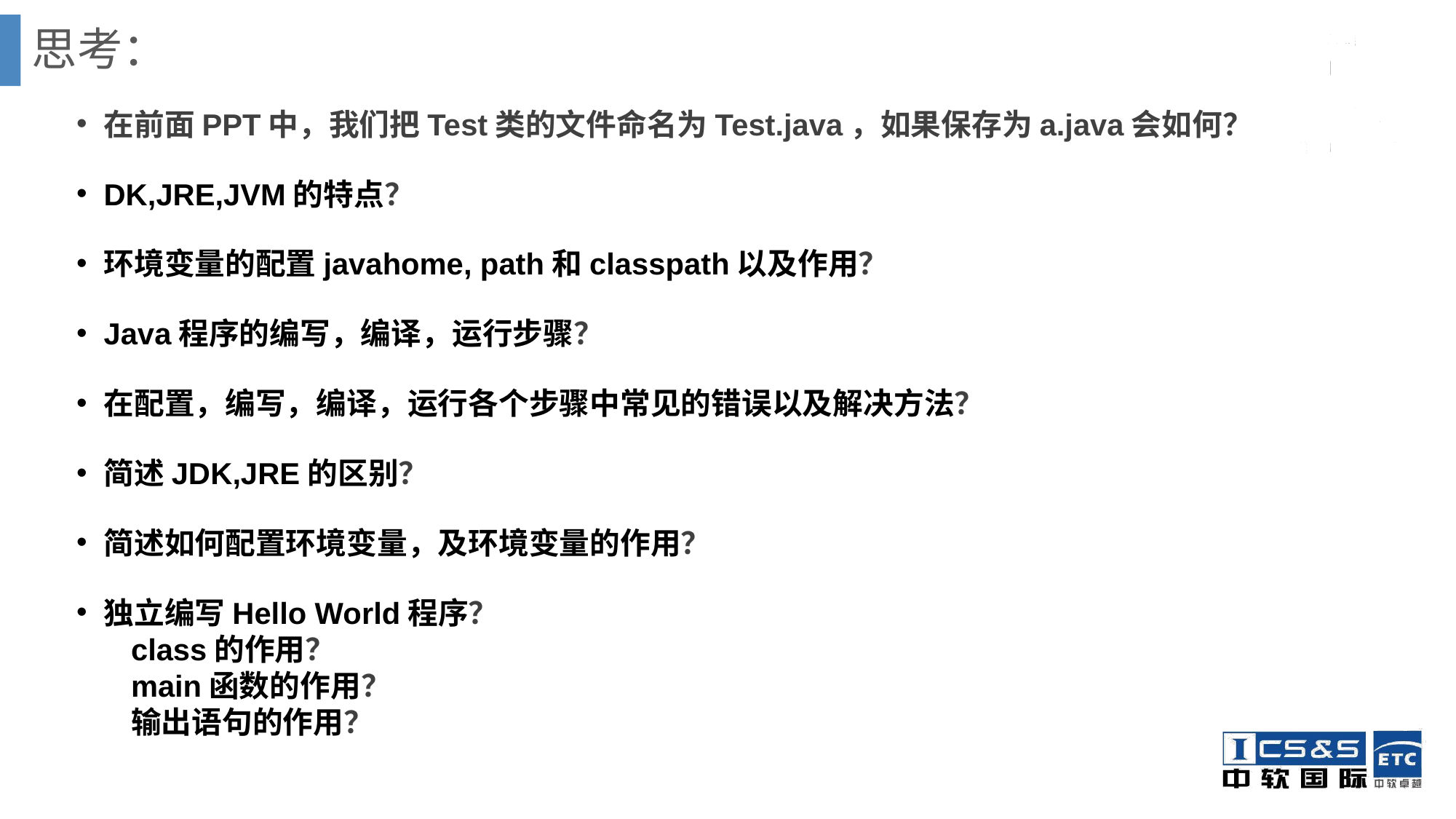

思考：
在前面PPT中，我们把Test类的文件命名为Test.java，如果保存为a.java会如何？
DK,JRE,JVM的特点？
环境变量的配置javahome, path和classpath以及作用？
Java程序的编写，编译，运行步骤？
在配置，编写，编译，运行各个步骤中常见的错误以及解决方法？
简述JDK,JRE的区别？
简述如何配置环境变量，及环境变量的作用？
独立编写Hello World程序？
class的作用？
main函数的作用？
输出语句的作用？